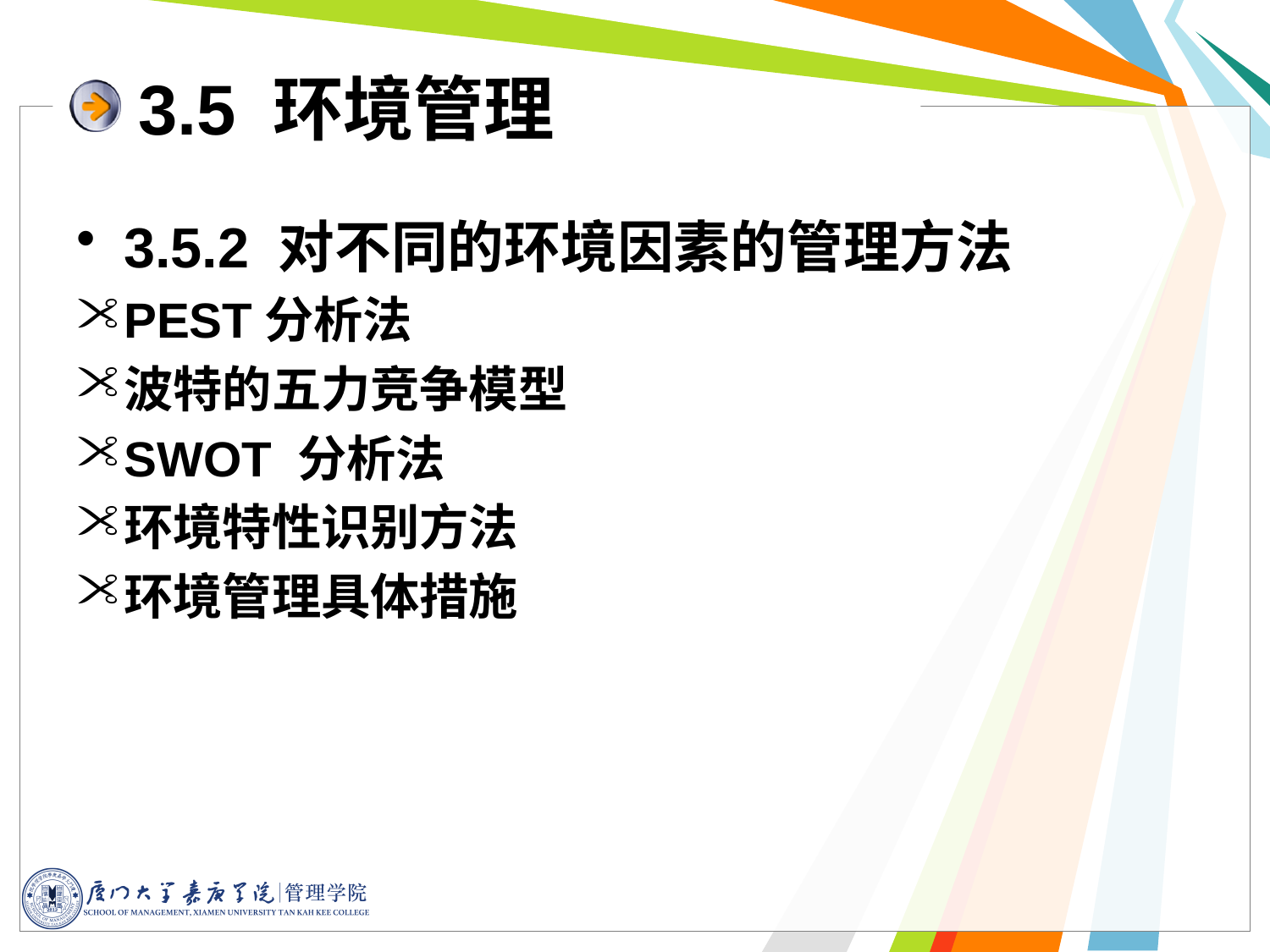

# 3.5 环境管理

3.5.2 对不同的环境因素的管理方法
PEST分析法
波特的五力竞争模型
SWOT 分析法
环境特性识别方法
环境管理具体措施